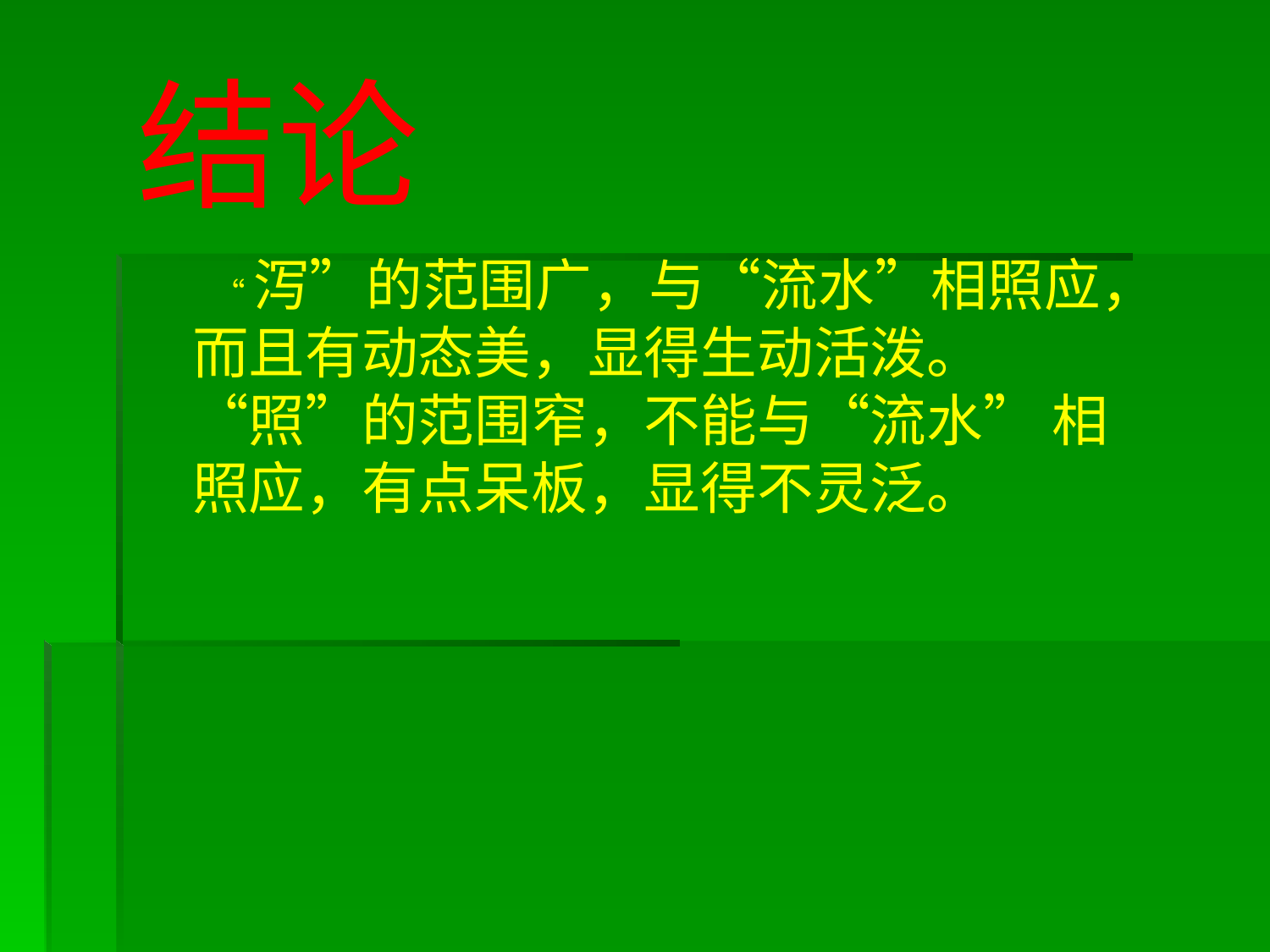

结论
   “泻”的范围广，与“流水”相照应，而且有动态美，显得生动活泼。“照”的范围窄，不能与“流水” 相照应，有点呆板，显得不灵泛。